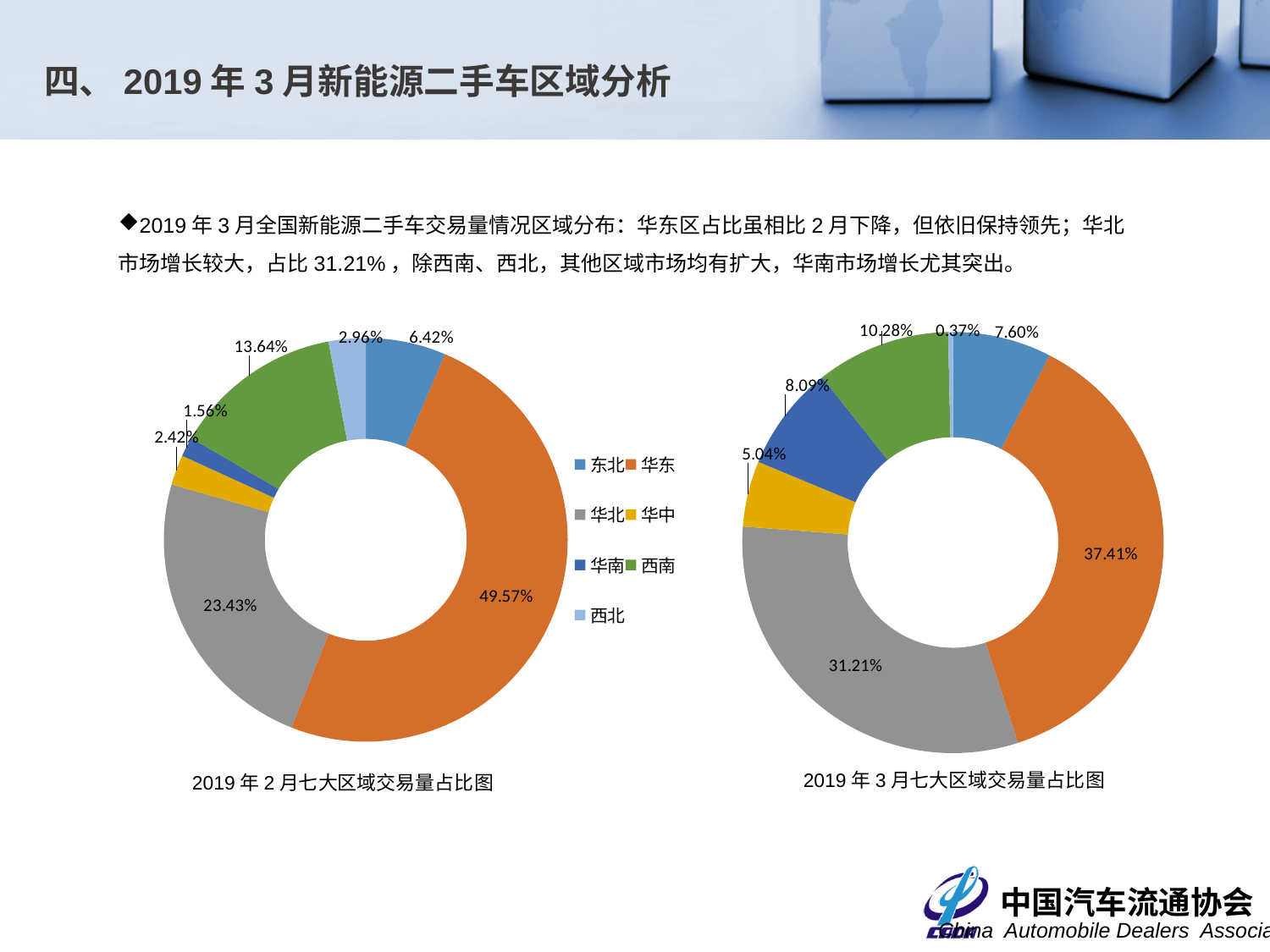

四、2019年3月新能源二手车区域分析
2019年3月全国新能源二手车交易量情况区域分布：华东区占比虽相比2月下降，但依旧保持领先；华北市场增长较大，占比31.21%，除西南、西北，其他区域市场均有扩大，华南市场增长尤其突出。

### Chart

| Category |  |
|---|---|
| 东北 | 184.0 |
| 华东 | 906.0 |
| 华北 | 756.0 |
| 华中 | 122.0 |
| 华南 | 196.0 |
| 西南 | 249.0 |
| 西北 | 9.0 |

### Chart

| Category |  |
|---|---|
| 东北 | 202.0 |
| 华东 | 1559.0 |
| 华北 | 737.0 |
| 华中 | 76.0 |
| 华南 | 49.0 |
| 西南 | 429.0 |
| 西北 | 93.0 |
2019年3月七大区域交易量占比图
2019年2月七大区域交易量占比图